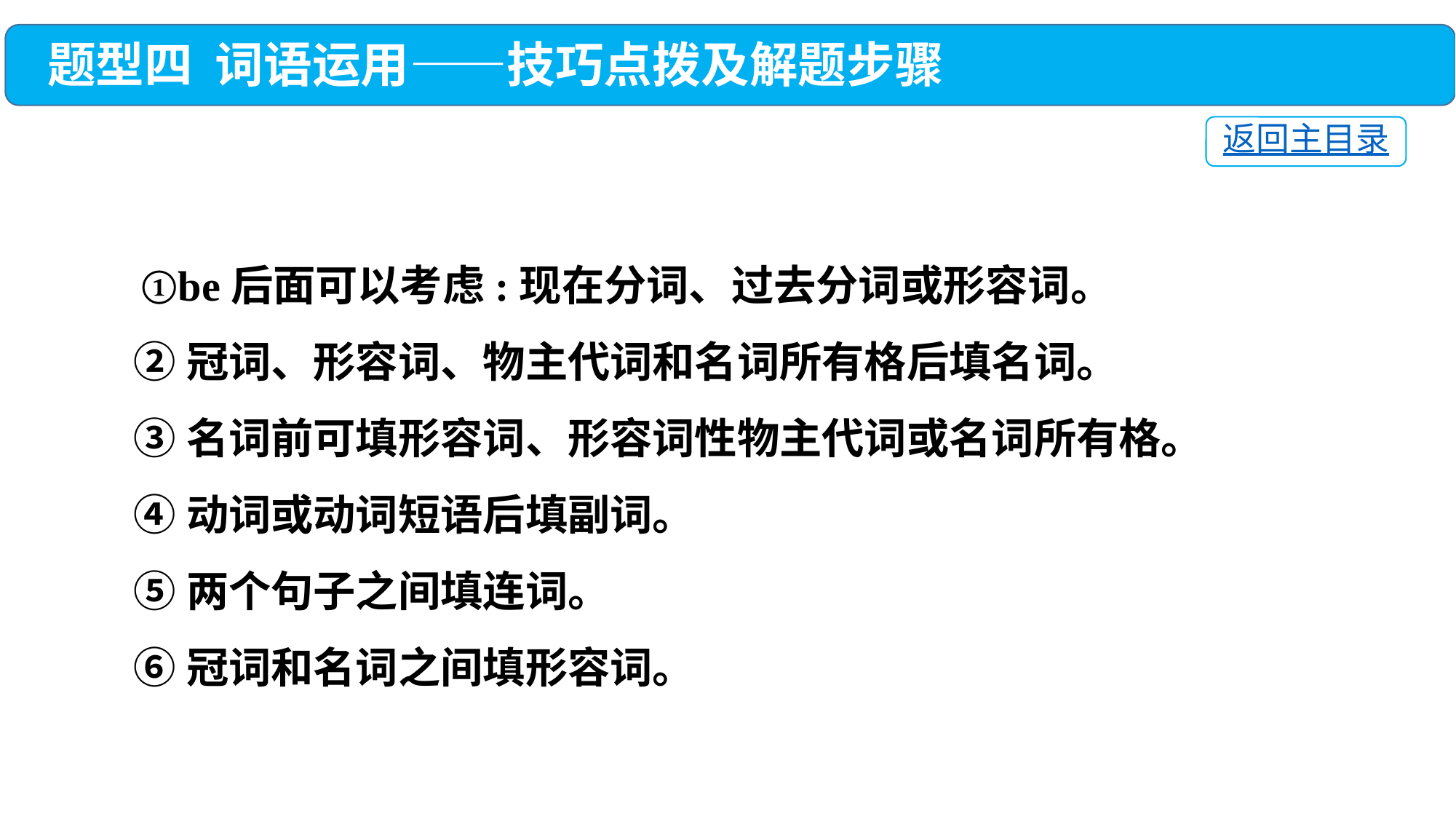

题型四  词语运用——技巧点拨及解题步骤
返回主目录
        ①be后面可以考虑:现在分词、过去分词或形容词。
        ②冠词、形容词、物主代词和名词所有格后填名词。
        ③名词前可填形容词、形容词性物主代词或名词所有格。
        ④动词或动词短语后填副词。
        ⑤两个句子之间填连词。
        ⑥冠词和名词之间填形容词。